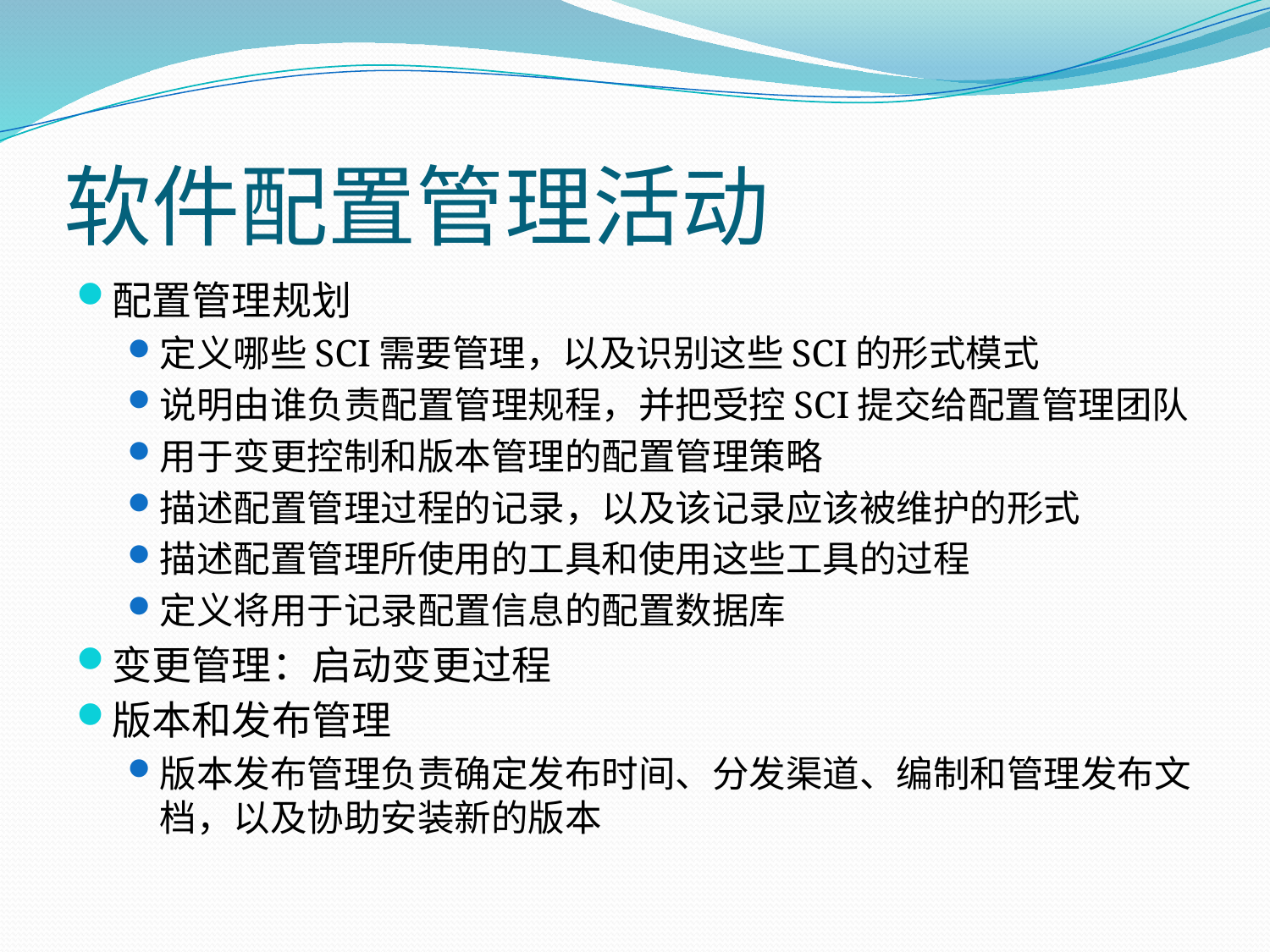

# 软件配置管理活动
配置管理规划
定义哪些SCI需要管理，以及识别这些SCI的形式模式
说明由谁负责配置管理规程，并把受控SCI提交给配置管理团队
用于变更控制和版本管理的配置管理策略
描述配置管理过程的记录，以及该记录应该被维护的形式
描述配置管理所使用的工具和使用这些工具的过程
定义将用于记录配置信息的配置数据库
变更管理：启动变更过程
版本和发布管理
版本发布管理负责确定发布时间、分发渠道、编制和管理发布文档，以及协助安装新的版本